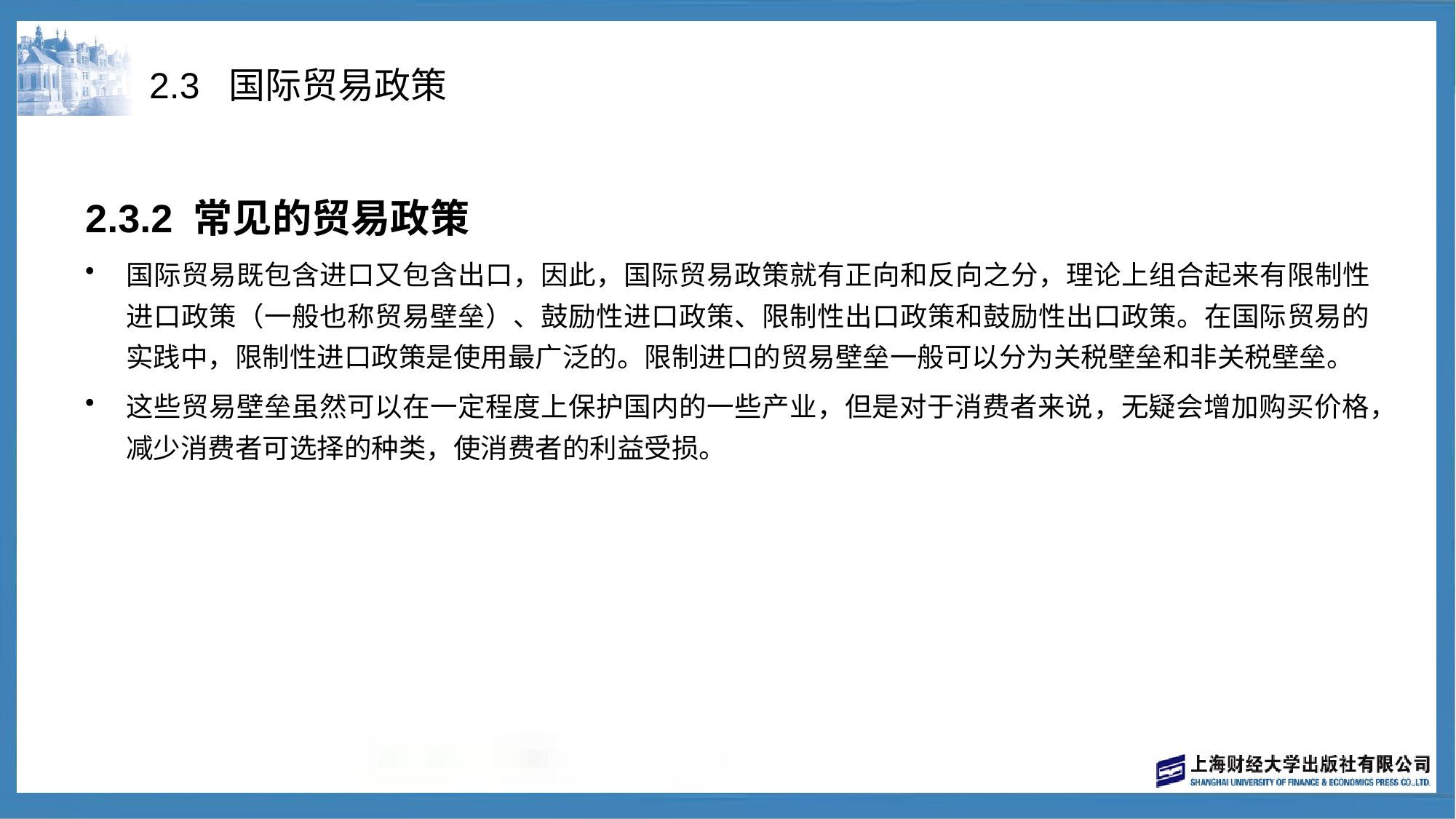

# 2.3  国际贸易政策
2.3.2 常见的贸易政策
国际贸易既包含进口又包含出口，因此，国际贸易政策就有正向和反向之分，理论上组合起来有限制性进口政策（一般也称贸易壁垒）、鼓励性进口政策、限制性出口政策和鼓励性出口政策。在国际贸易的实践中，限制性进口政策是使用最广泛的。限制进口的贸易壁垒一般可以分为关税壁垒和非关税壁垒。
这些贸易壁垒虽然可以在一定程度上保护国内的一些产业，但是对于消费者来说，无疑会增加购买价格，减少消费者可选择的种类，使消费者的利益受损。